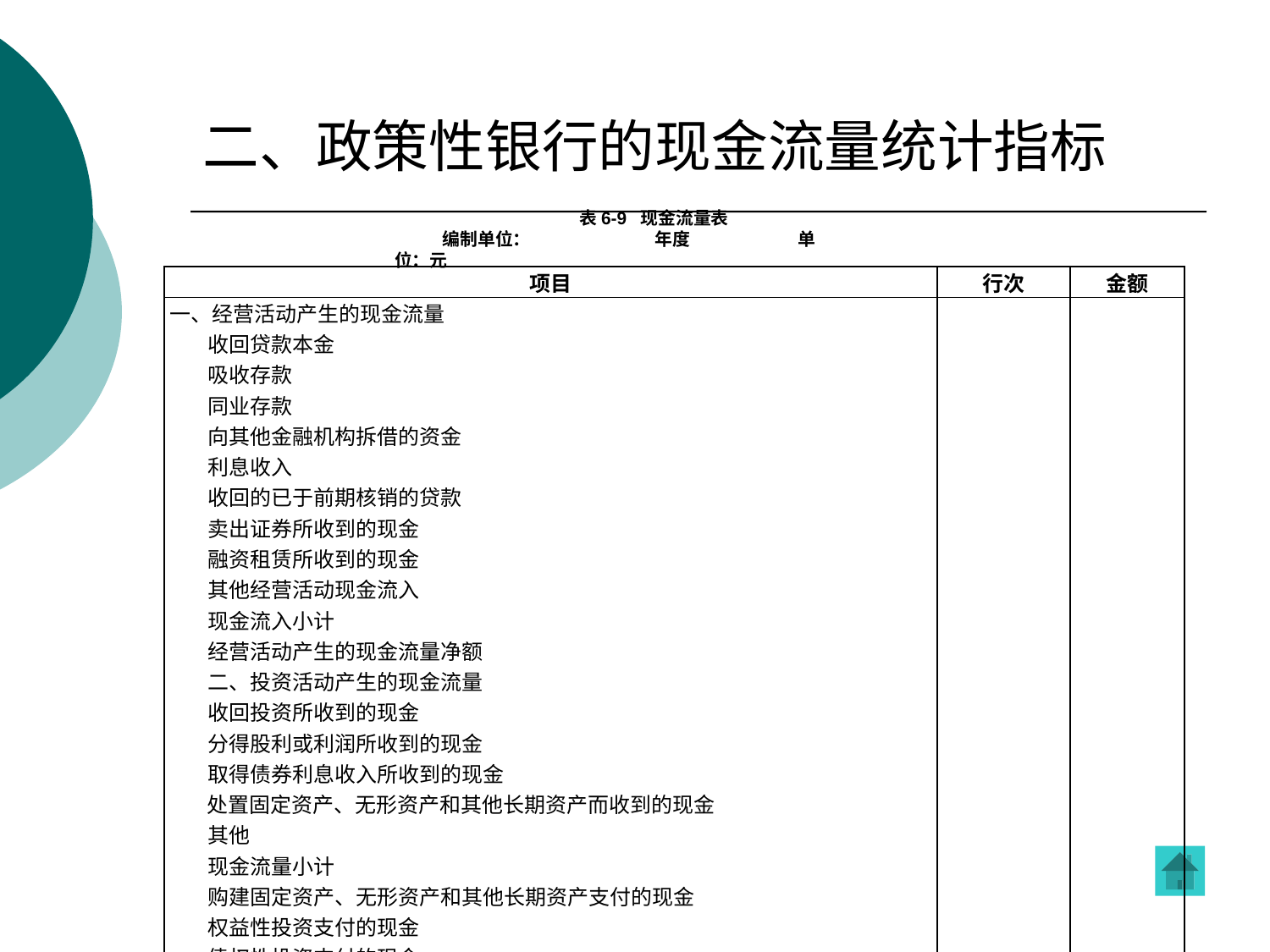

# 二、政策性银行的现金流量统计指标
                                 表6-9  现金流量表
编制单位：                               年度                           单位：元
| 项目 | 行次 | 金额 |
| --- | --- | --- |
| 一、经营活动产生的现金流量 收回贷款本金 吸收存款 同业存款 向其他金融机构拆借的资金 利息收入 收回的已于前期核销的贷款 卖出证券所收到的现金 融资租赁所收到的现金 其他经营活动现金流入 现金流入小计 经营活动产生的现金流量净额 二、投资活动产生的现金流量 收回投资所收到的现金 分得股利或利润所收到的现金 取得债券利息收入所收到的现金 处置固定资产、无形资产和其他长期资产而收到的现金 其他 现金流量小计 购建固定资产、无形资产和其他长期资产支付的现金 权益性投资支付的现金 债权性投资支付的现金 其他 现金流出小计 投资活动产生的现金流量净额 |  |  |